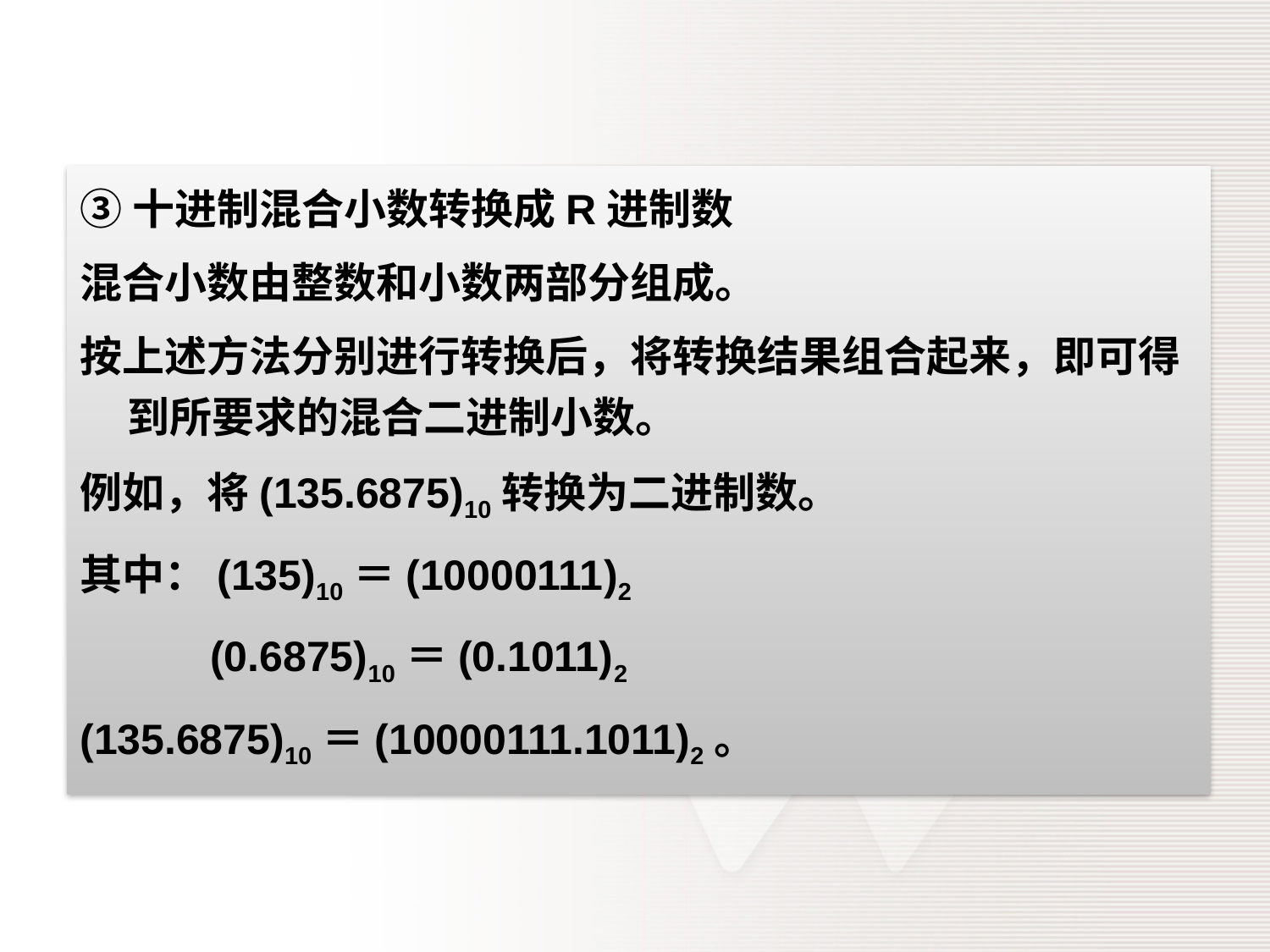

③十进制混合小数转换成R进制数
混合小数由整数和小数两部分组成。
按上述方法分别进行转换后，将转换结果组合起来，即可得到所要求的混合二进制小数。
例如，将(135.6875)10转换为二进制数。
其中：(135)10＝(10000111)2
           (0.6875)10＝(0.1011)2
(135.6875)10＝(10000111.1011)2。